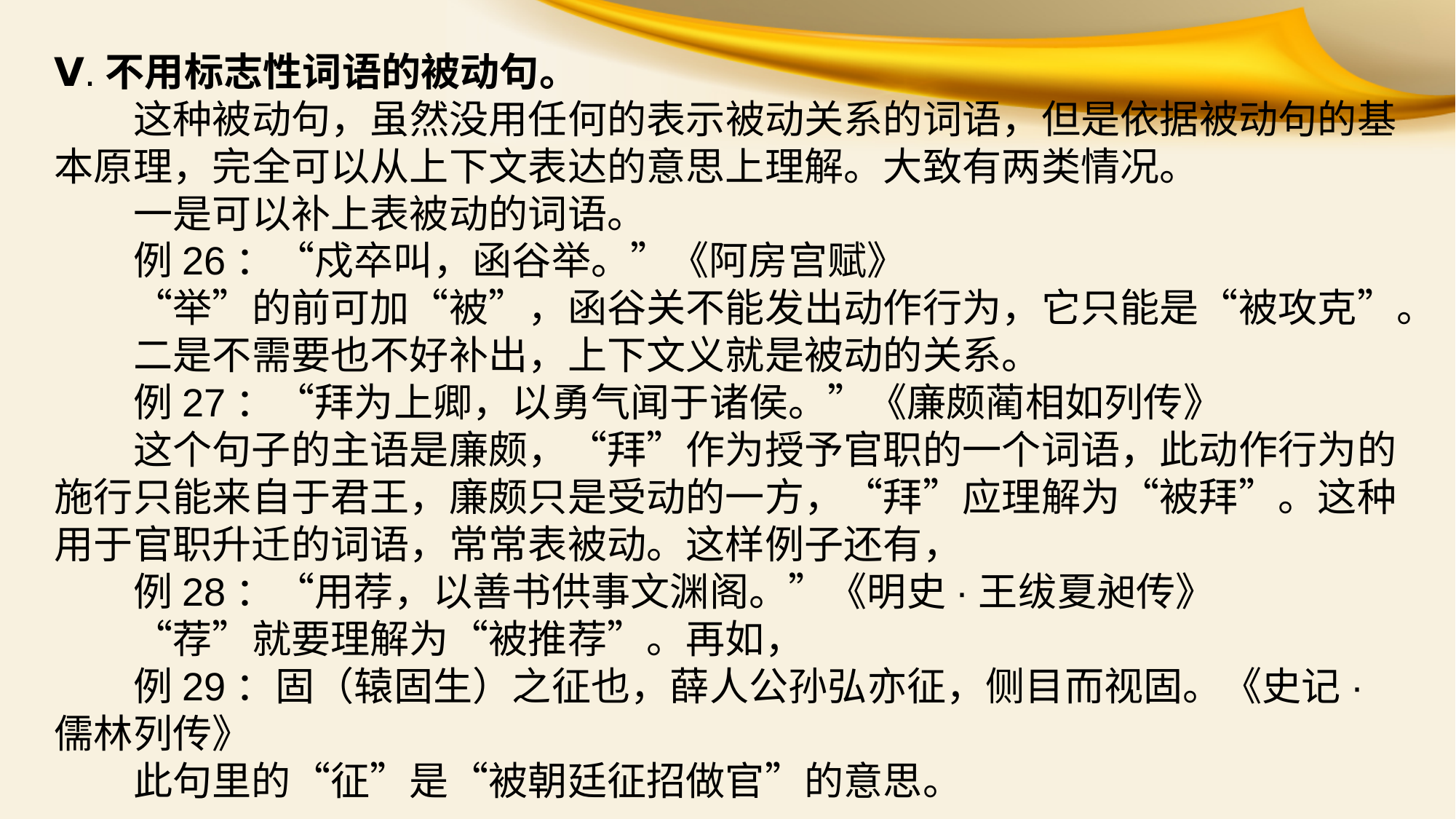

Ⅴ.不用标志性词语的被动句。
　　这种被动句，虽然没用任何的表示被动关系的词语，但是依据被动句的基本原理，完全可以从上下文表达的意思上理解。大致有两类情况。
　　一是可以补上表被动的词语。
　　例26：“戍卒叫，函谷举。”《阿房宫赋》
　　“举”的前可加“被”，函谷关不能发出动作行为，它只能是“被攻克”。
　　二是不需要也不好补出，上下文义就是被动的关系。
　　例27：“拜为上卿，以勇气闻于诸侯。”《廉颇蔺相如列传》
　　这个句子的主语是廉颇，“拜”作为授予官职的一个词语，此动作行为的施行只能来自于君王，廉颇只是受动的一方，“拜”应理解为“被拜”。这种用于官职升迁的词语，常常表被动。这样例子还有，
　　例28：“用荐，以善书供事文渊阁。”《明史·王绂夏昶传》
　　“荐”就要理解为“被推荐”。再如，
　　例29：固（辕固生）之征也，薛人公孙弘亦征，侧目而视固。《史记·儒林列传》
　　此句里的“征”是“被朝廷征招做官”的意思。